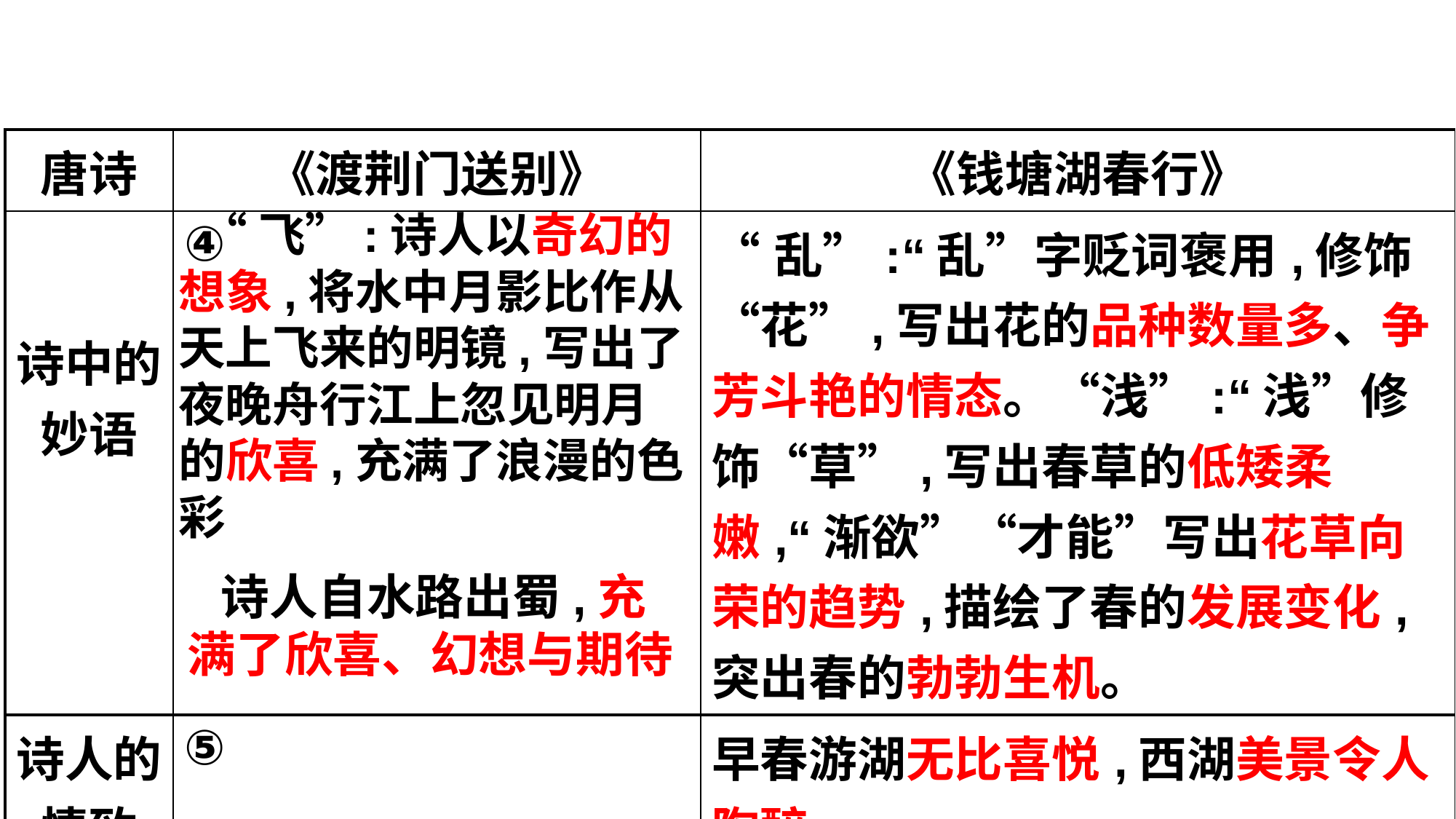

| 唐诗 | 《渡荆门送别》 | 《钱塘湖春行》 |
| --- | --- | --- |
| 诗中的 妙语 | ④ | “乱”:“乱”字贬词褒用,修饰“花”,写出花的品种数量多、争芳斗艳的情态。“浅”:“浅”修饰“草”,写出春草的低矮柔嫩,“渐欲”“才能”写出花草向荣的趋势,描绘了春的发展变化,突出春的勃勃生机。 |
| 诗人的 情致 | ⑤ | 早春游湖无比喜悦,西湖美景令人陶醉 |
  “飞”:诗人以奇幻的想象,将水中月影比作从天上飞来的明镜,写出了夜晚舟行江上忽见明月的欣喜,充满了浪漫的色彩
  诗人自水路出蜀,充满了欣喜、幻想与期待